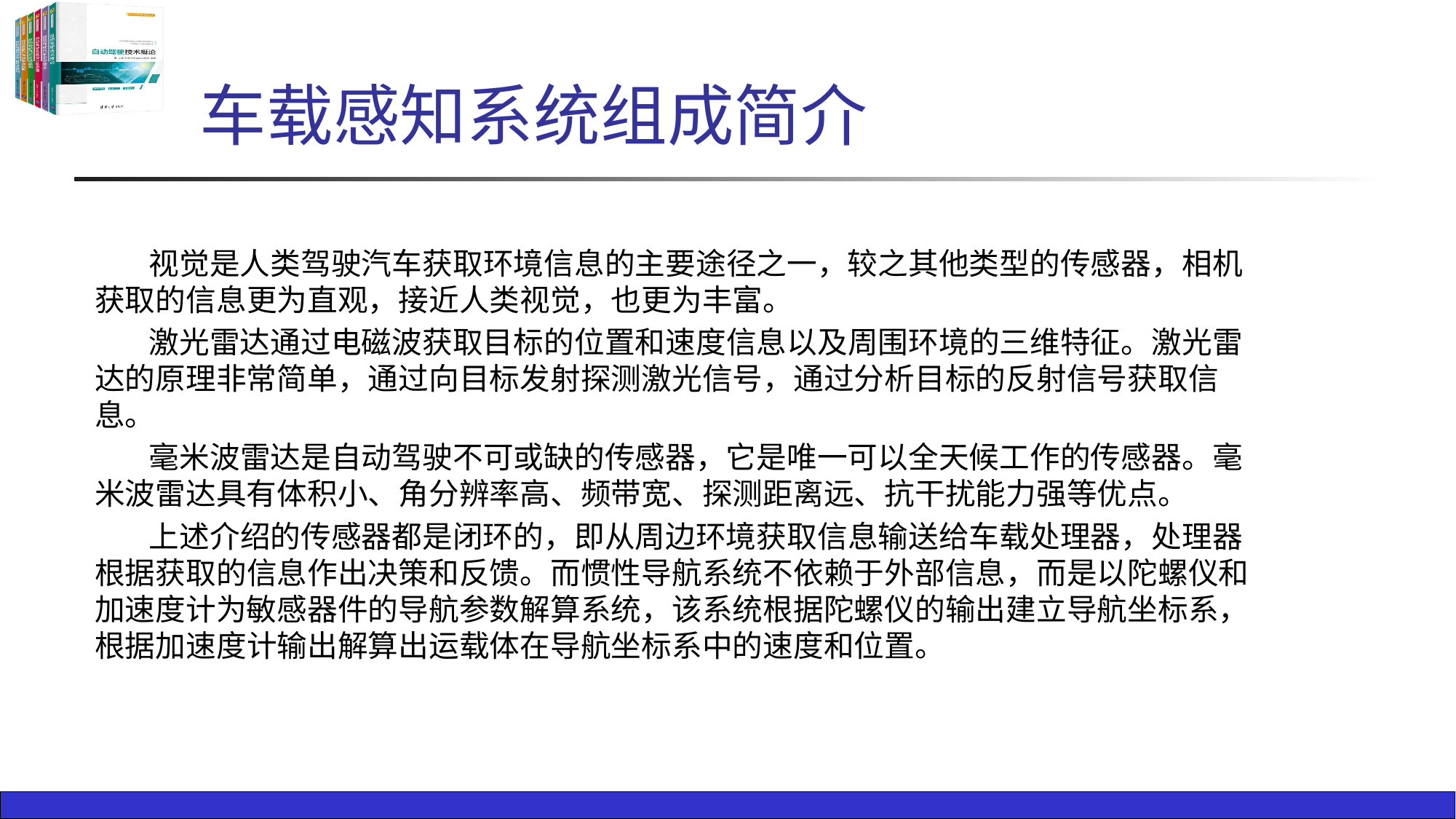

# 车载感知系统组成简介
       视觉是人类驾驶汽车获取环境信息的主要途径之一，较之其他类型的传感器，相机获取的信息更为直观，接近人类视觉，也更为丰富。
       激光雷达通过电磁波获取目标的位置和速度信息以及周围环境的三维特征。激光雷达的原理非常简单，通过向目标发射探测激光信号，通过分析目标的反射信号获取信息。
       毫米波雷达是自动驾驶不可或缺的传感器，它是唯一可以全天候工作的传感器。毫米波雷达具有体积小、角分辨率高、频带宽、探测距离远、抗干扰能力强等优点。
       上述介绍的传感器都是闭环的，即从周边环境获取信息输送给车载处理器，处理器根据获取的信息作出决策和反馈。而惯性导航系统不依赖于外部信息，而是以陀螺仪和加速度计为敏感器件的导航参数解算系统，该系统根据陀螺仪的输出建立导航坐标系，根据加速度计输出解算出运载体在导航坐标系中的速度和位置。